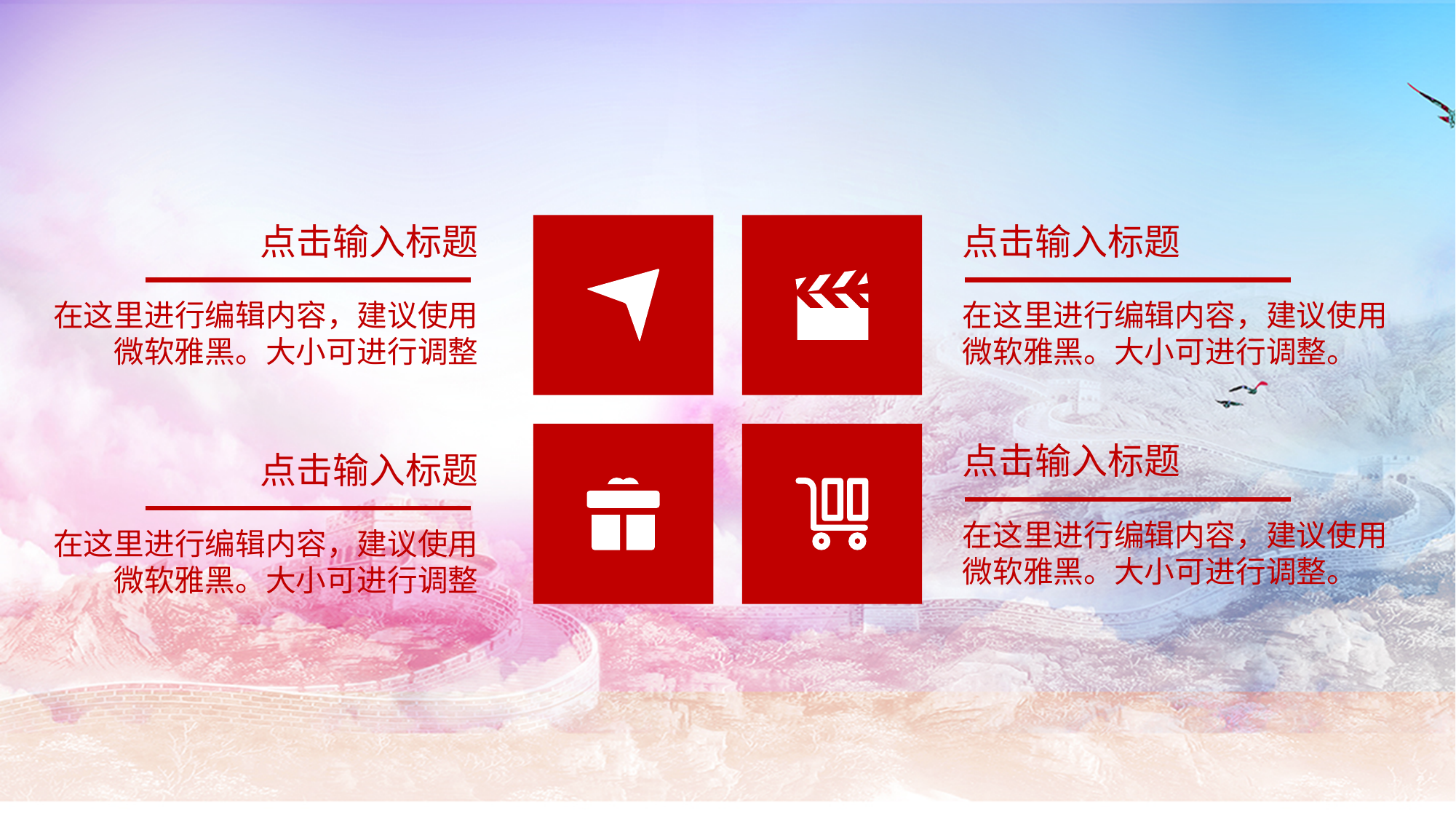

点击输入标题
在这里进行编辑内容，建议使用微软雅黑。大小可进行调整
点击输入标题
在这里进行编辑内容，建议使用微软雅黑。大小可进行调整。

点击输入标题
在这里进行编辑内容，建议使用微软雅黑。大小可进行调整。
点击输入标题
在这里进行编辑内容，建议使用微软雅黑。大小可进行调整